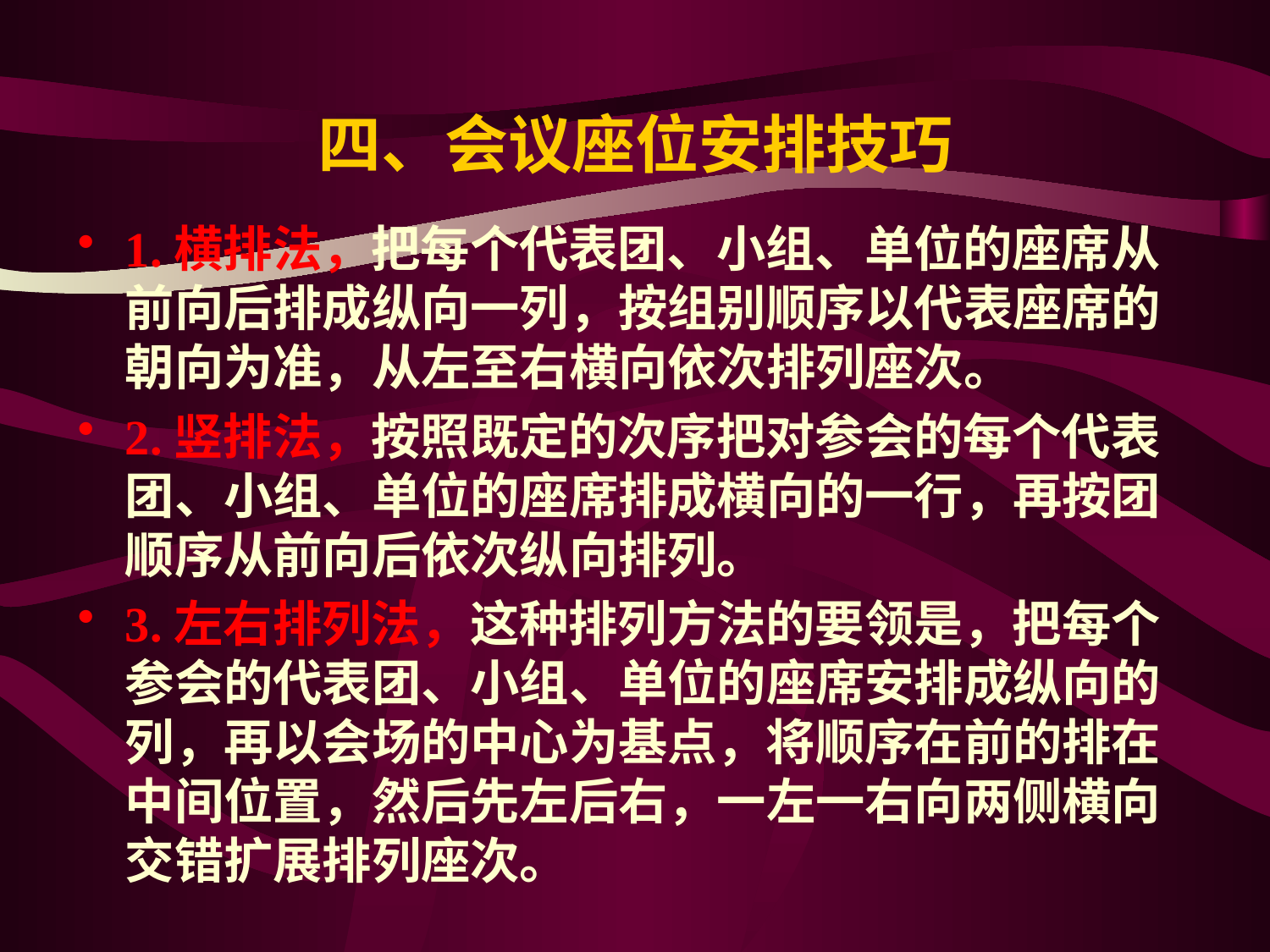

# 四、会议座位安排技巧
1.横排法，把每个代表团、小组、单位的座席从前向后排成纵向一列，按组别顺序以代表座席的朝向为准，从左至右横向依次排列座次。
2.竖排法，按照既定的次序把对参会的每个代表团、小组、单位的座席排成横向的一行，再按团顺序从前向后依次纵向排列。
3.左右排列法，这种排列方法的要领是，把每个参会的代表团、小组、单位的座席安排成纵向的列，再以会场的中心为基点，将顺序在前的排在中间位置，然后先左后右，一左一右向两侧横向交错扩展排列座次。